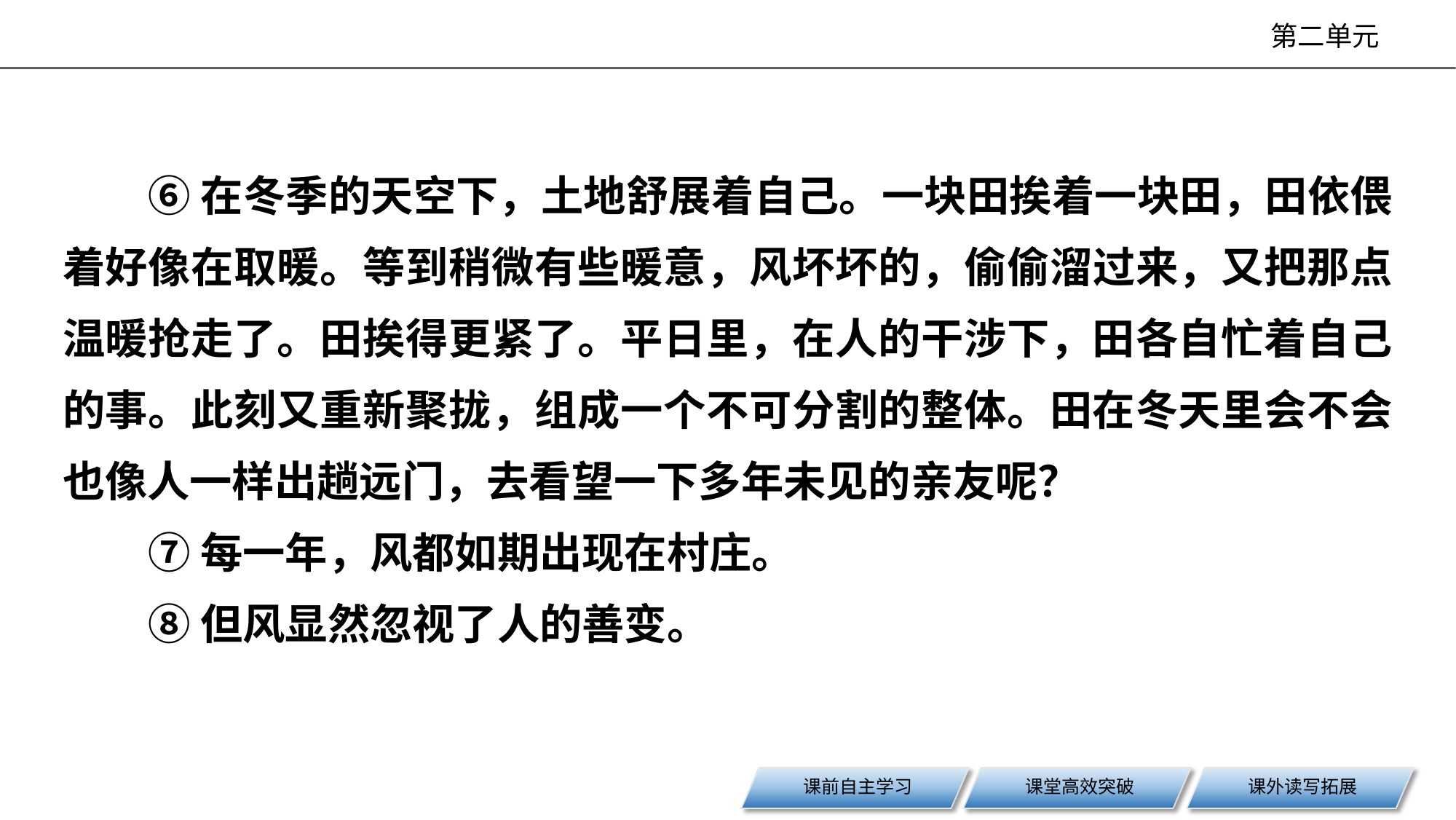

⑥在冬季的天空下，土地舒展着自己。一块田挨着一块田，田依偎着好像在取暖。等到稍微有些暖意，风坏坏的，偷偷溜过来，又把那点温暖抢走了。田挨得更紧了。平日里，在人的干涉下，田各自忙着自己的事。此刻又重新聚拢，组成一个不可分割的整体。田在冬天里会不会也像人一样出趟远门，去看望一下多年未见的亲友呢？
⑦每一年，风都如期出现在村庄。
⑧但风显然忽视了人的善变。